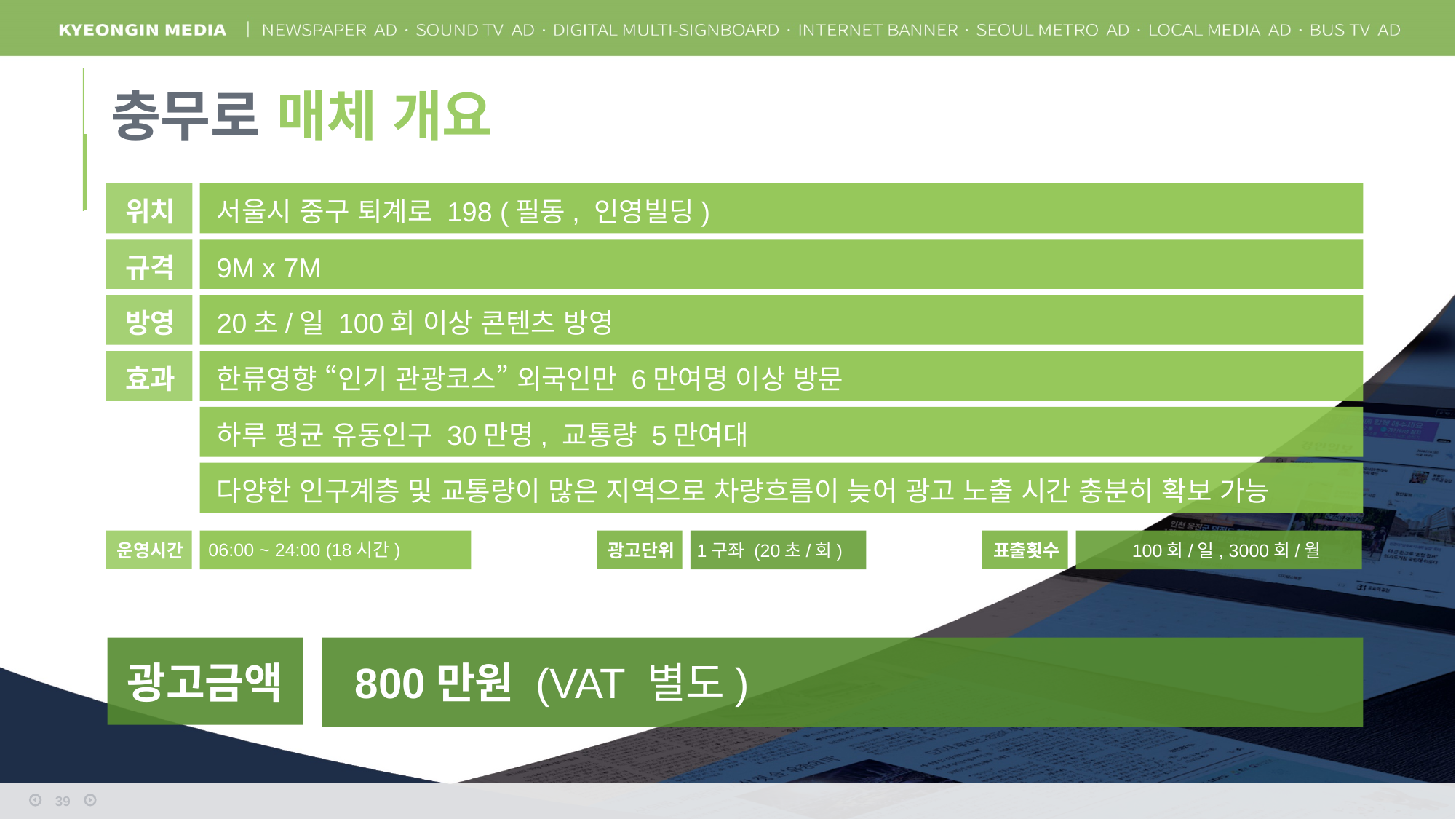

충무로 매체 개요

위치
서울시 중구 퇴계로 198 (필동, 인영빌딩)

규격
9M x 7M

방영
20초/일 100회 이상 콘텐츠 방영

효과
한류영향 “인기 관광코스” 외국인만 6만여명 이상 방문

하루 평균 유동인구 30만명, 교통량 5만여대

다양한 인구계층 및 교통량이 많은 지역으로 차량흐름이 늦어 광고 노출 시간 충분히 확보 가능

06:00 ~ 24:00 (18시간)
운영시간
광고단위
1구좌 (20초/회)
표출횟수
100회/일, 3000회/월

광고금액
800만원 (VAT 별도)

39